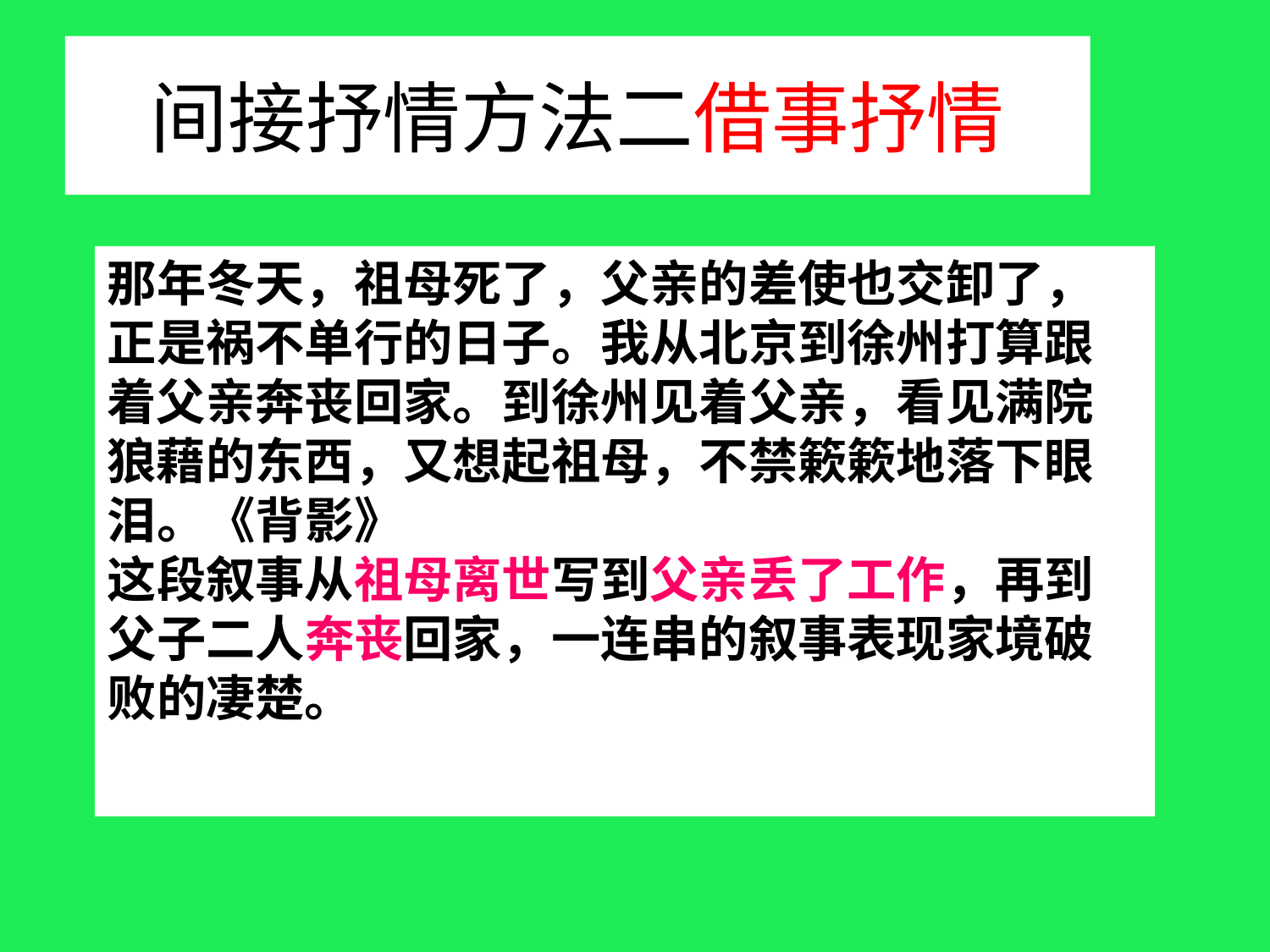

间接抒情方法二借事抒情
那年冬天，祖母死了，父亲的差使也交卸了，正是祸不单行的日子。我从北京到徐州打算跟着父亲奔丧回家。到徐州见着父亲，看见满院狼藉的东西，又想起祖母，不禁簌簌地落下眼泪。《背影》
这段叙事从祖母离世写到父亲丢了工作，再到父子二人奔丧回家，一连串的叙事表现家境破败的凄楚。